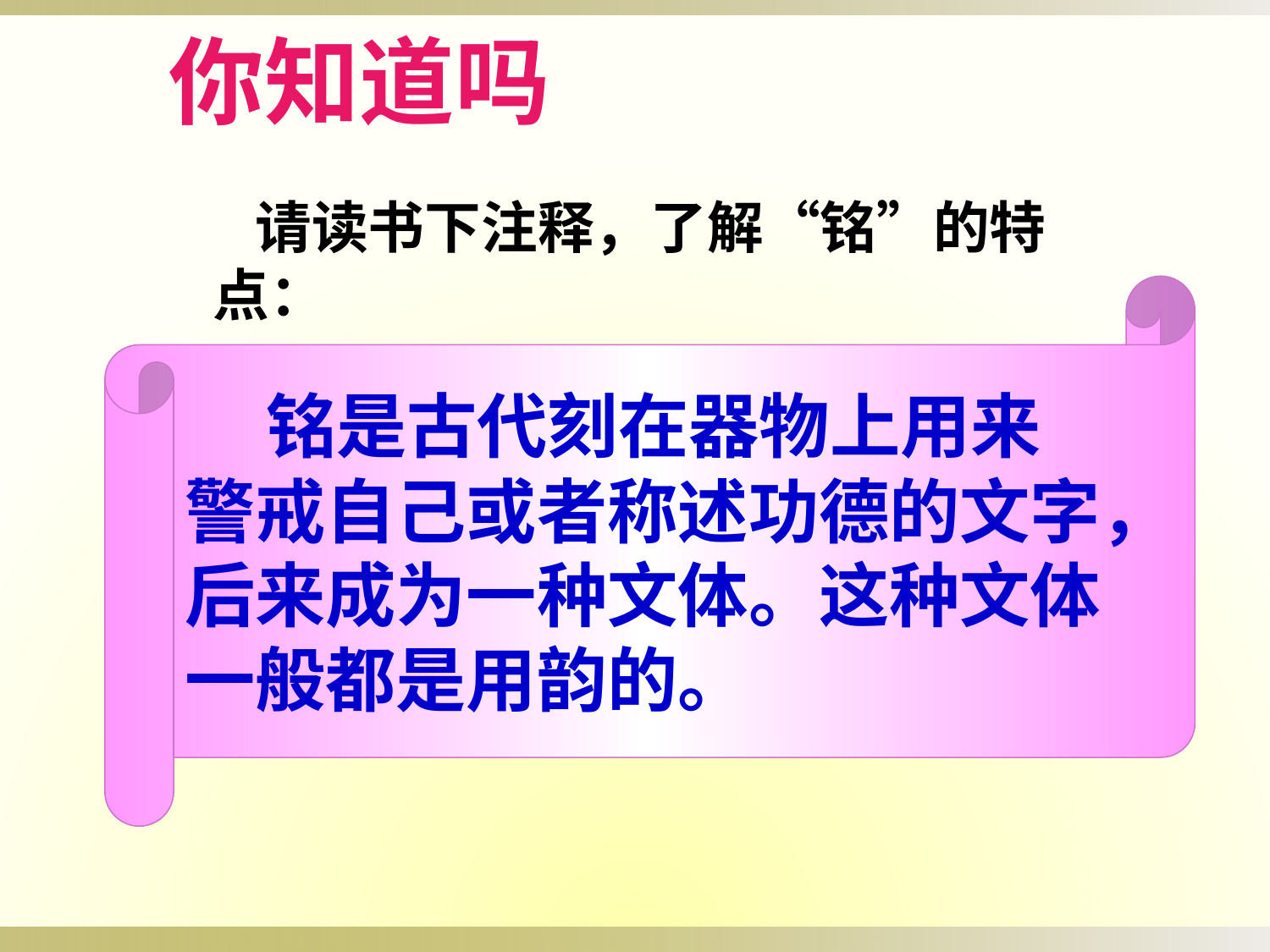

你知道吗
请读书下注释，了解“铭”的特点：

    铭是古代刻在器物上用来
警戒自己或者称述功德的文字，
后来成为一种文体。这种文体
一般都是用韵的。